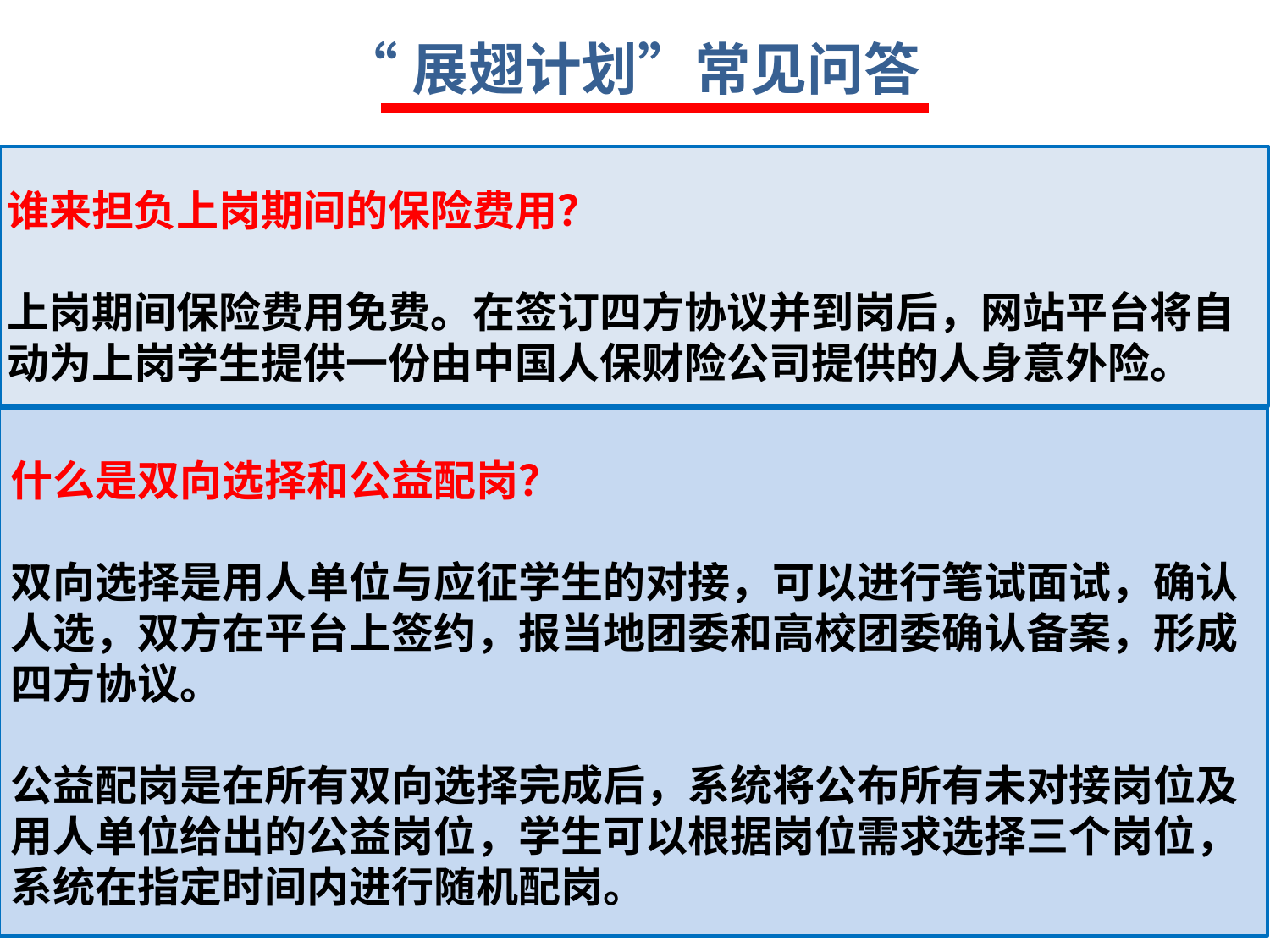

“展翅计划”常见问答

谁来担负上岗期间的保险费用？

上岗期间保险费用免费。在签订四方协议并到岗后，网站平台将自动为上岗学生提供一份由中国人保财险公司提供的人身意外险。

什么是双向选择和公益配岗？

双向选择是用人单位与应征学生的对接，可以进行笔试面试，确认人选，双方在平台上签约，报当地团委和高校团委确认备案，形成四方协议。

公益配岗是在所有双向选择完成后，系统将公布所有未对接岗位及用人单位给出的公益岗位，学生可以根据岗位需求选择三个岗位，系统在指定时间内进行随机配岗。